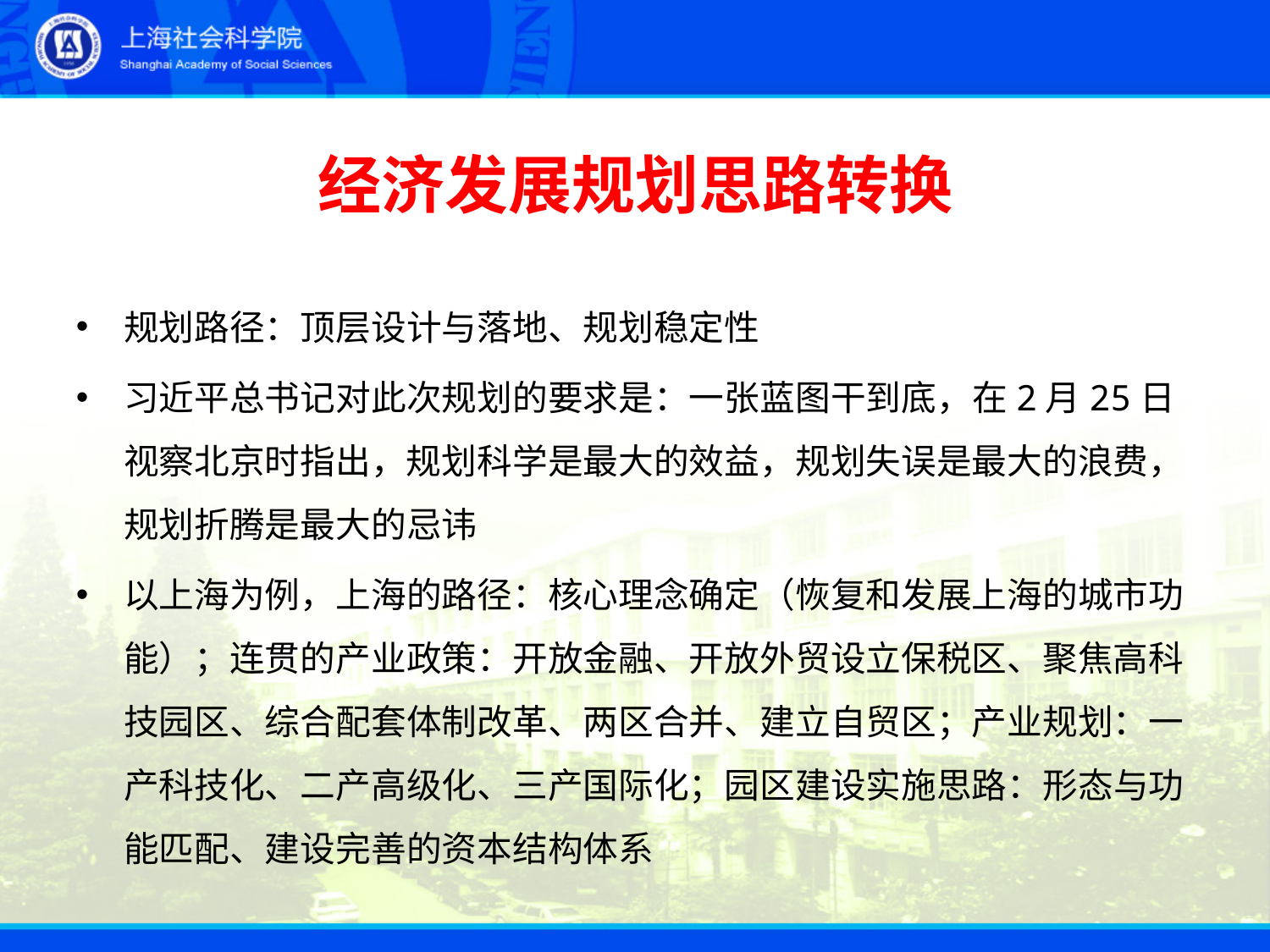

# 经济发展规划思路转换
规划路径：顶层设计与落地、规划稳定性
习近平总书记对此次规划的要求是：一张蓝图干到底，在2月25日视察北京时指出，规划科学是最大的效益，规划失误是最大的浪费，规划折腾是最大的忌讳
以上海为例，上海的路径：核心理念确定（恢复和发展上海的城市功能）；连贯的产业政策：开放金融、开放外贸设立保税区、聚焦高科技园区、综合配套体制改革、两区合并、建立自贸区；产业规划：一产科技化、二产高级化、三产国际化；园区建设实施思路：形态与功能匹配、建设完善的资本结构体系